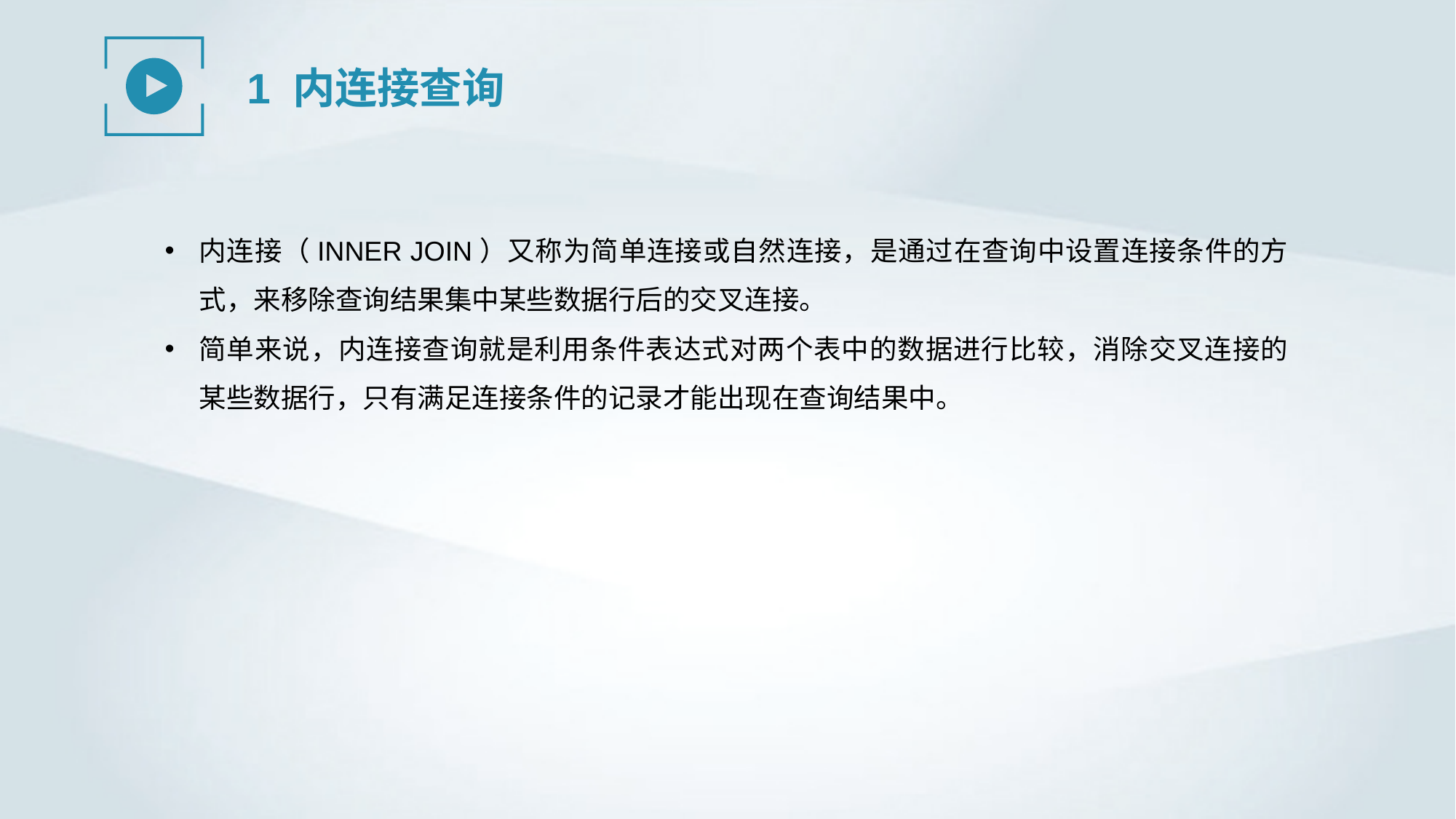

1 内连接查询
内连接（INNER JOIN）又称为简单连接或自然连接，是通过在查询中设置连接条件的方式，来移除查询结果集中某些数据行后的交叉连接。
简单来说，内连接查询就是利用条件表达式对两个表中的数据进行比较，消除交叉连接的某些数据行，只有满足连接条件的记录才能出现在查询结果中。